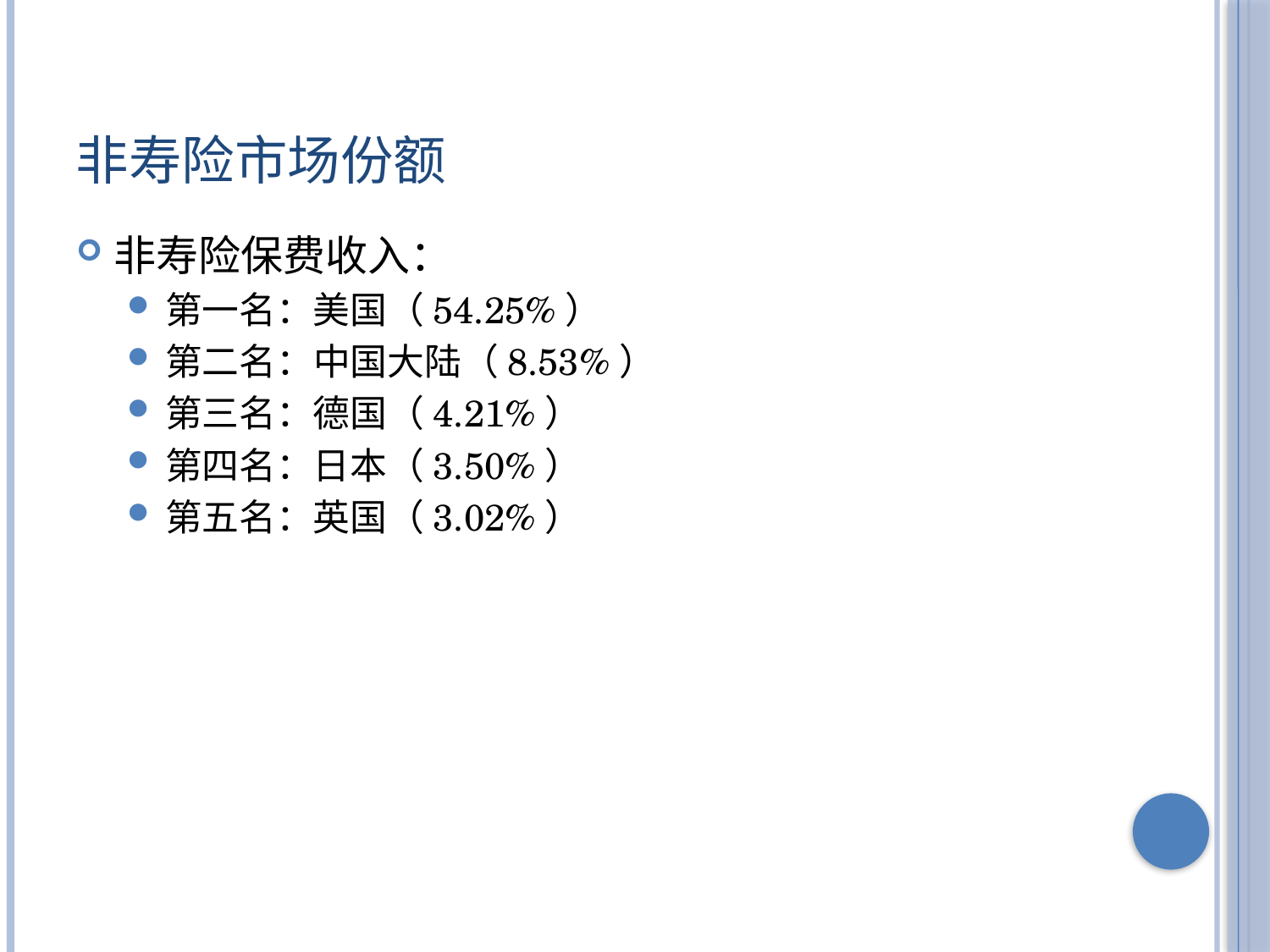

# 非寿险市场份额
非寿险保费收入：
第一名：美国（54.25%）
第二名：中国大陆（8.53%）
第三名：德国（4.21%）
第四名：日本（3.50%）
第五名：英国（3.02%）